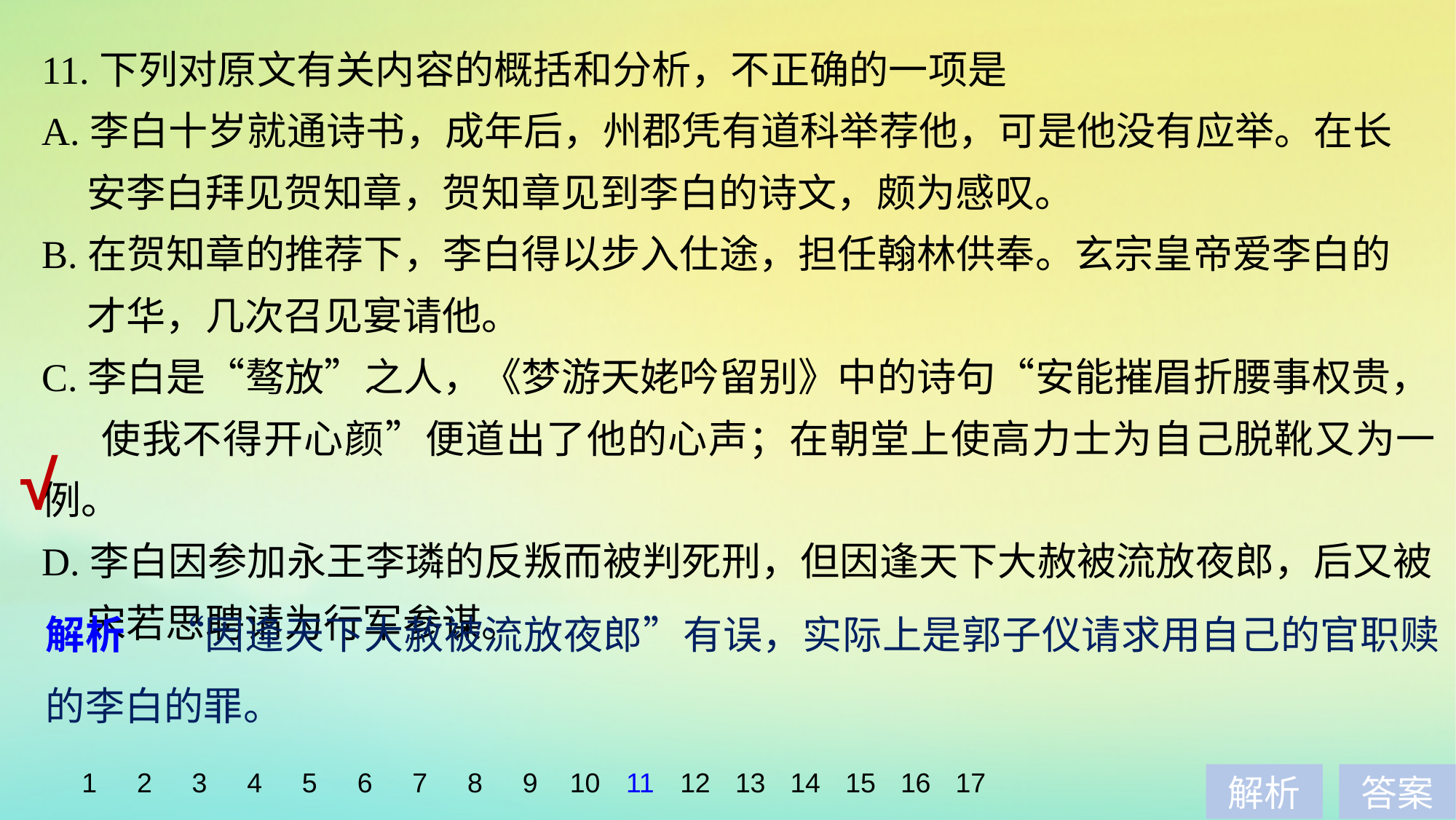

11.下列对原文有关内容的概括和分析，不正确的一项是
A.李白十岁就通诗书，成年后，州郡凭有道科举荐他，可是他没有应举。在长
    安李白拜见贺知章，贺知章见到李白的诗文，颇为感叹。
B.在贺知章的推荐下，李白得以步入仕途，担任翰林供奉。玄宗皇帝爱李白的
    才华，几次召见宴请他。
C.李白是“骜放”之人，《梦游天姥吟留别》中的诗句“安能摧眉折腰事权贵，
     使我不得开心颜”便道出了他的心声；在朝堂上使高力士为自己脱靴又为一例。
D.李白因参加永王李璘的反叛而被判死刑，但因逢天下大赦被流放夜郎，后又被
    宋若思聘请为行军参谋。
√
解析　“因逢天下大赦被流放夜郎”有误，实际上是郭子仪请求用自己的官职赎的李白的罪。
1
2
3
4
5
6
7
8
9
10
11
12
13
14
15
16
17
解析
答案